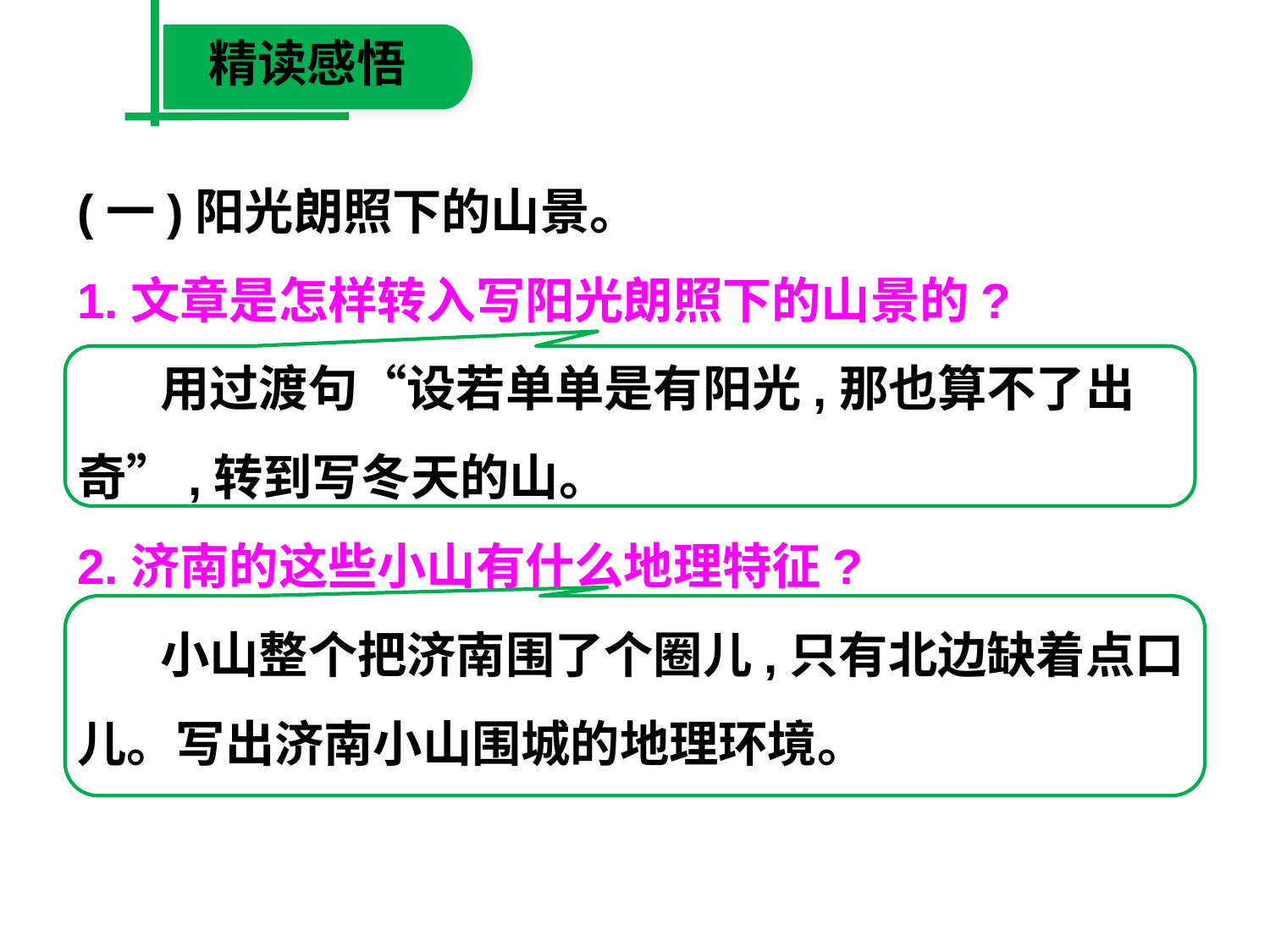

精读感悟
(一)阳光朗照下的山景。
1.文章是怎样转入写阳光朗照下的山景的?
　   用过渡句“设若单单是有阳光,那也算不了出
奇”,转到写冬天的山。
2.济南的这些小山有什么地理特征?
　   小山整个把济南围了个圈儿,只有北边缺着点口
儿。写出济南小山围城的地理环境。